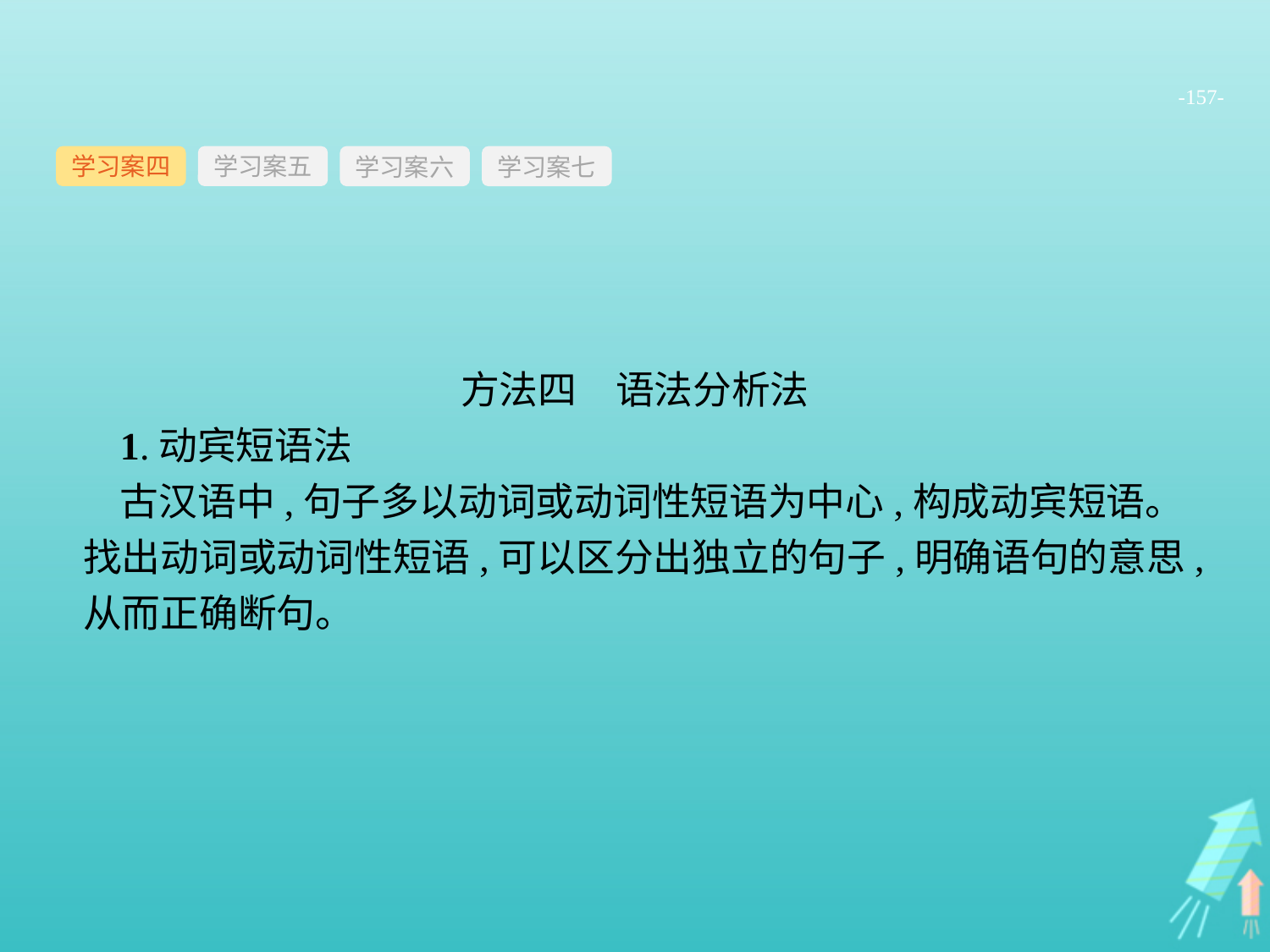

-157-
学习案四
学习案六
学习案七
学习案五
方法四　语法分析法
1.动宾短语法
古汉语中,句子多以动词或动词性短语为中心,构成动宾短语。找出动词或动词性短语,可以区分出独立的句子,明确语句的意思,从而正确断句。